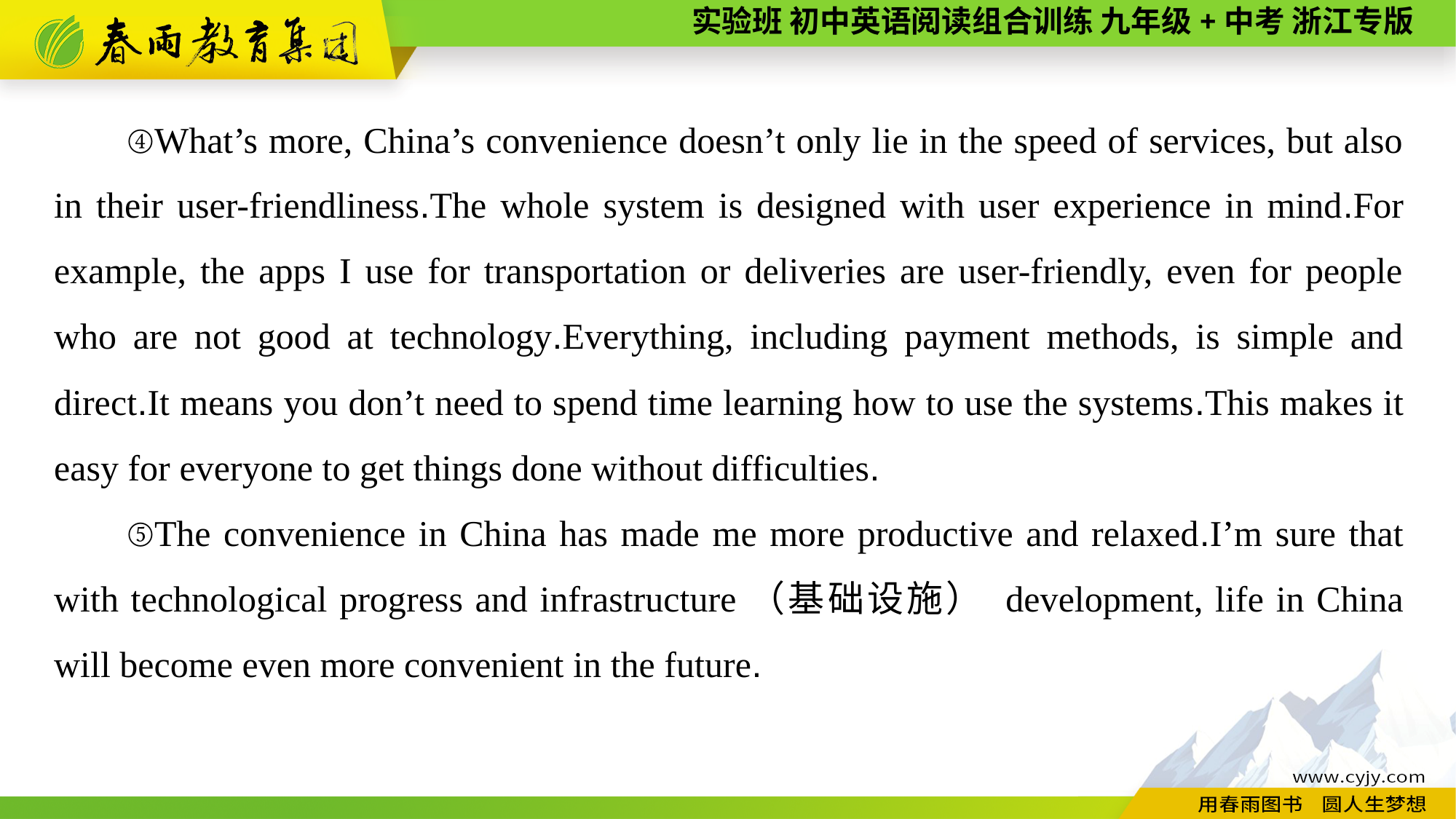

④What’s more, China’s convenience doesn’t only lie in the speed of services, but also in their user-friendliness.The whole system is designed with user experience in mind.For example, the apps I use for transportation or deliveries are user-friendly, even for people who are not good at technology.Everything, including payment methods, is simple and direct.It means you don’t need to spend time learning how to use the systems.This makes it easy for everyone to get things done without difficulties.
⑤The convenience in China has made me more productive and relaxed.I’m sure that with technological progress and infrastructure（基础设施） development, life in China will become even more convenient in the future.